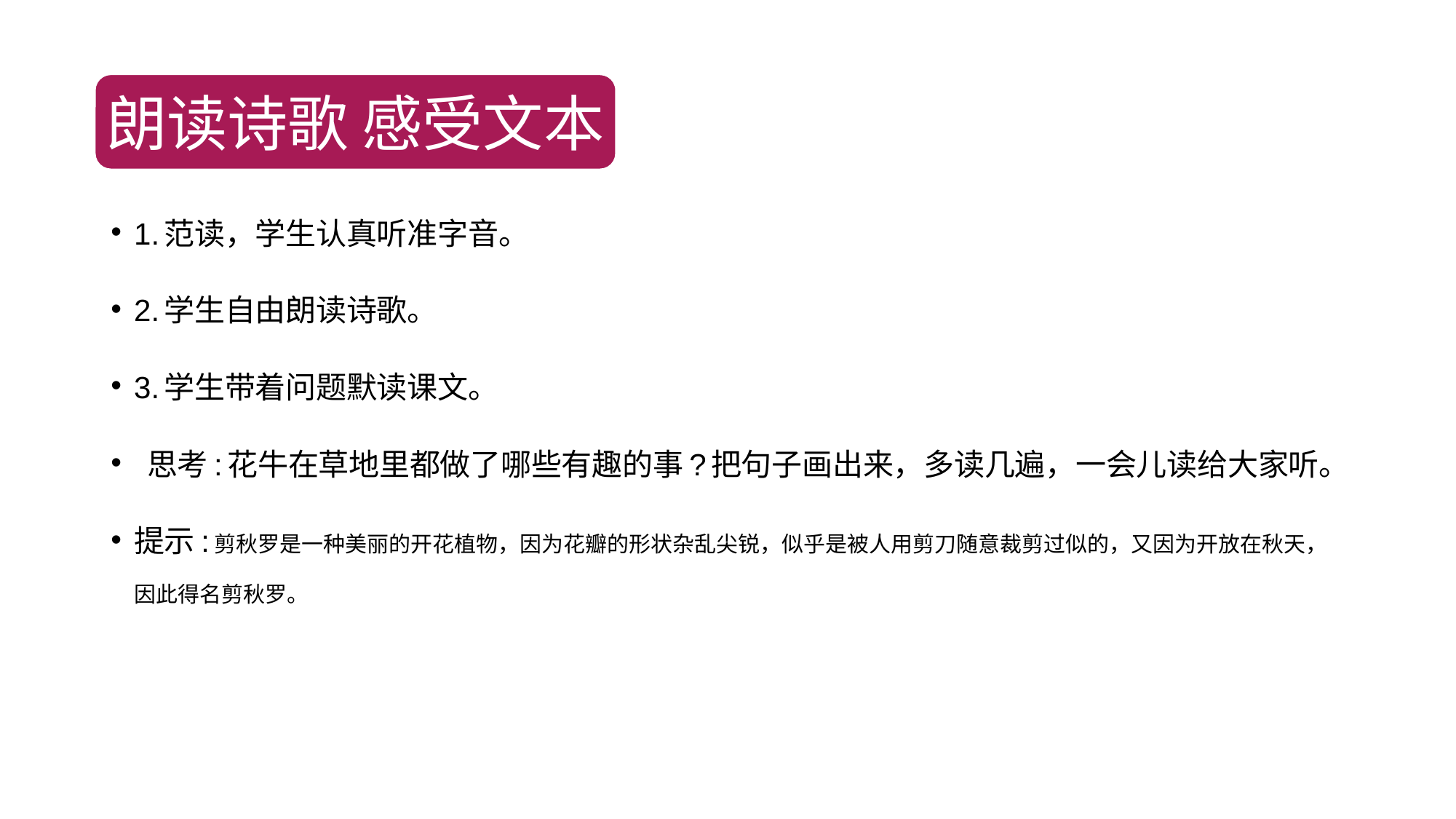

朗读诗歌 感受文本
1.范读，学生认真听准字音。
2.学生自由朗读诗歌。
3.学生带着问题默读课文。
 思考:花牛在草地里都做了哪些有趣的事?把句子画出来，多读几遍，一会儿读给大家听。
提示:剪秋罗是一种美丽的开花植物，因为花瓣的形状杂乱尖锐，似乎是被人用剪刀随意裁剪过似的，又因为开放在秋天，因此得名剪秋罗。